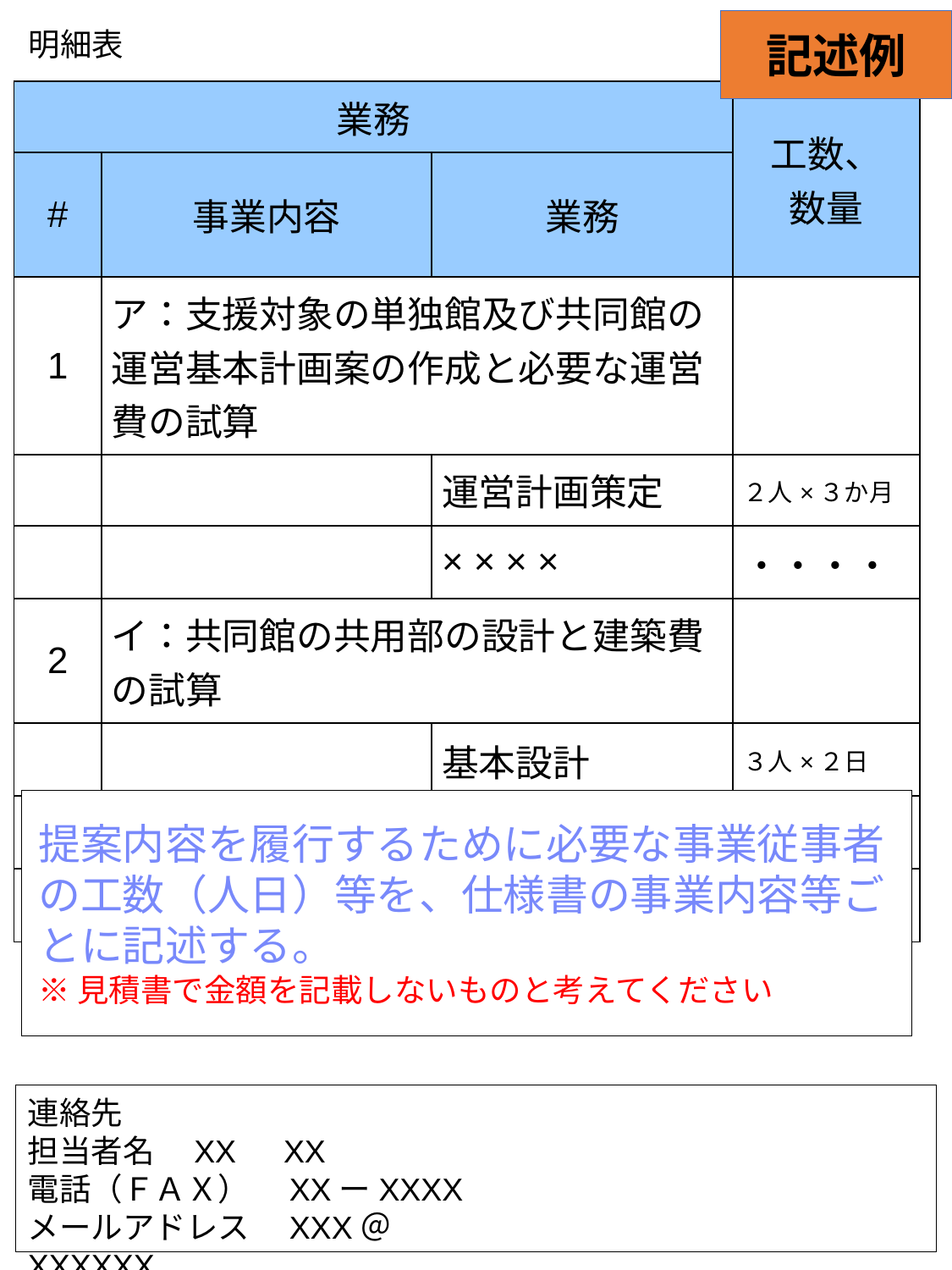

記述例
明細表
| 業務 |  |  | 工数、 数量 |
| --- | --- | --- | --- |
| # | 事業内容 | 業務 |  |
| 1 | ア：支援対象の単独館及び共同館の運営基本計画案の作成と必要な運営費の試算 |  |  |
|  |  | 運営計画策定 | ２人×３か月 |
|  |  | × × × × | ・・・・ |
| 2 | イ：共同館の共用部の設計と建築費の試算 |  |  |
|  |  | 基本設計 | ３人×２日 |
|  |  | ×××× | ・・・・ |
|  |  | ・・・・ | ・・・・ |
提案内容を履行するために必要な事業従事者の工数（人日）等を、仕様書の事業内容等ごとに記述する。
※見積書で金額を記載しないものと考えてください

連絡先
担当者名　XX　XX
電話（ＦＡＸ）　XXーXXXX
メールアドレス　XXX＠XXXXXX
２